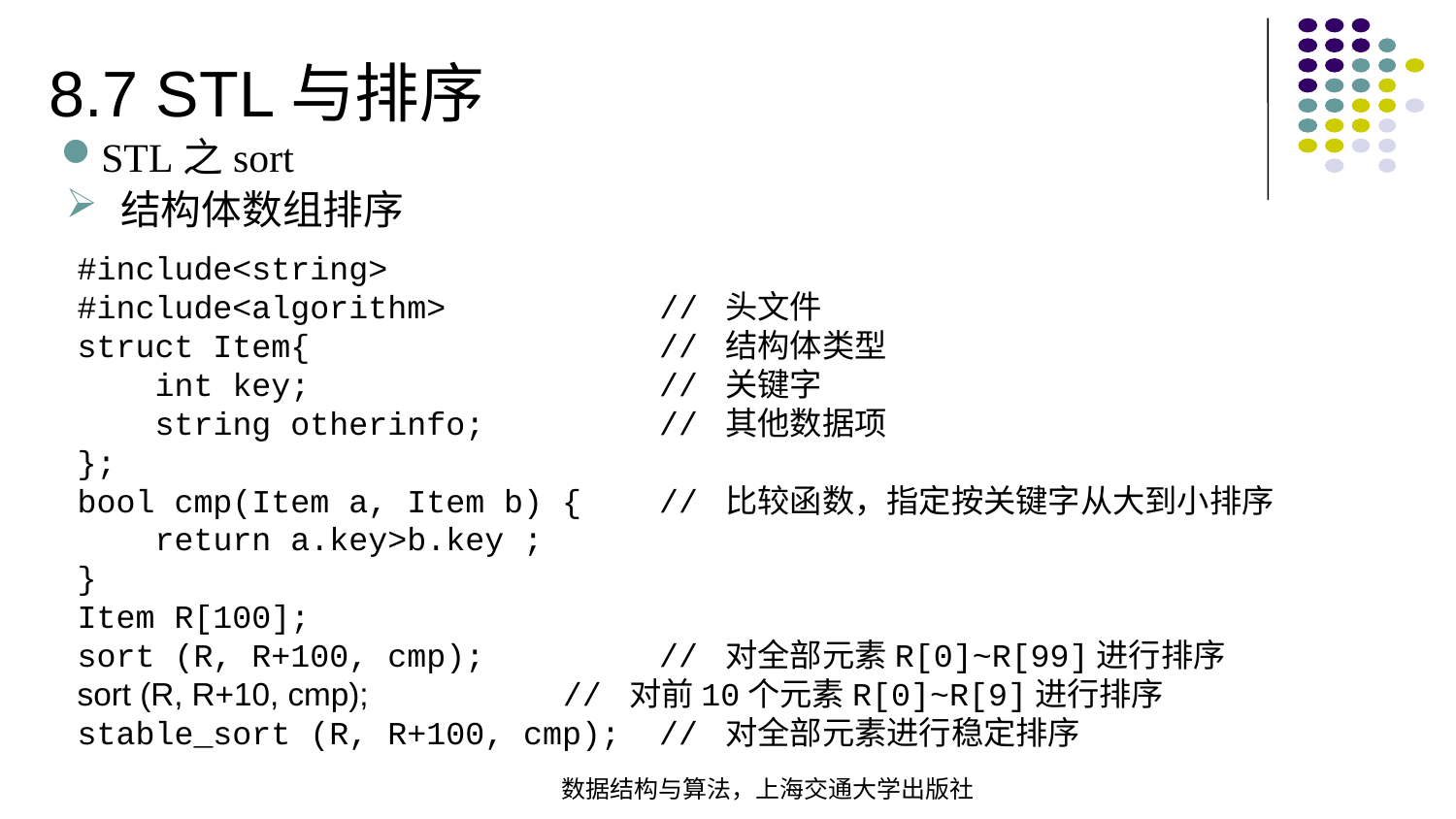

8.7 STL与排序
STL之sort
结构体数组排序
#include<string>#include<algorithm>           // 头文件struct Item{                  // 结构体类型    int key;                  // 关键字    string otherinfo;         // 其他数据项};bool cmp(Item a, Item b) {    // 比较函数，指定按关键字从大到小排序    return a.key>b.key ;}Item R[100];sort (R, R+100, cmp);         // 对全部元素R[0]~R[99]进行排序sort (R, R+10, cmp);          // 对前10个元素R[0]~R[9]进行排序
stable_sort (R, R+100, cmp);  // 对全部元素进行稳定排序